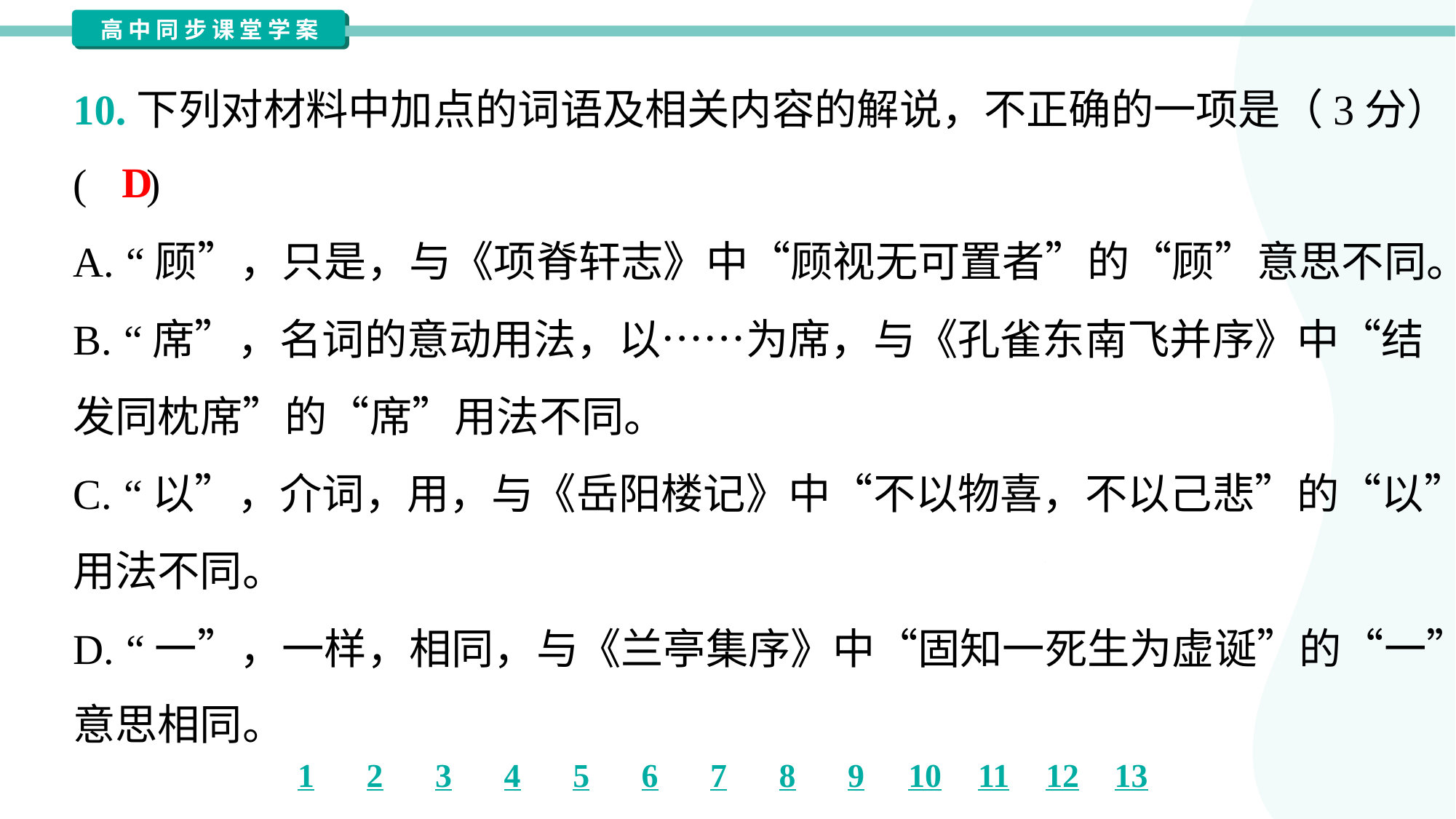

10.下列对材料中加点的词语及相关内容的解说，不正确的一项是（3分）
(     )
D
A. “顾”，只是，与《项脊轩志》中“顾视无可置者”的“顾”意思不同。
B. “席”，名词的意动用法，以……为席，与《孔雀东南飞并序》中“结
发同枕席”的“席”用法不同。
C. “以”，介词，用，与《岳阳楼记》中“不以物喜，不以己悲”的“以”
用法不同。
D. “一”，一样，相同，与《兰亭集序》中“固知一死生为虚诞”的“一”
意思相同。